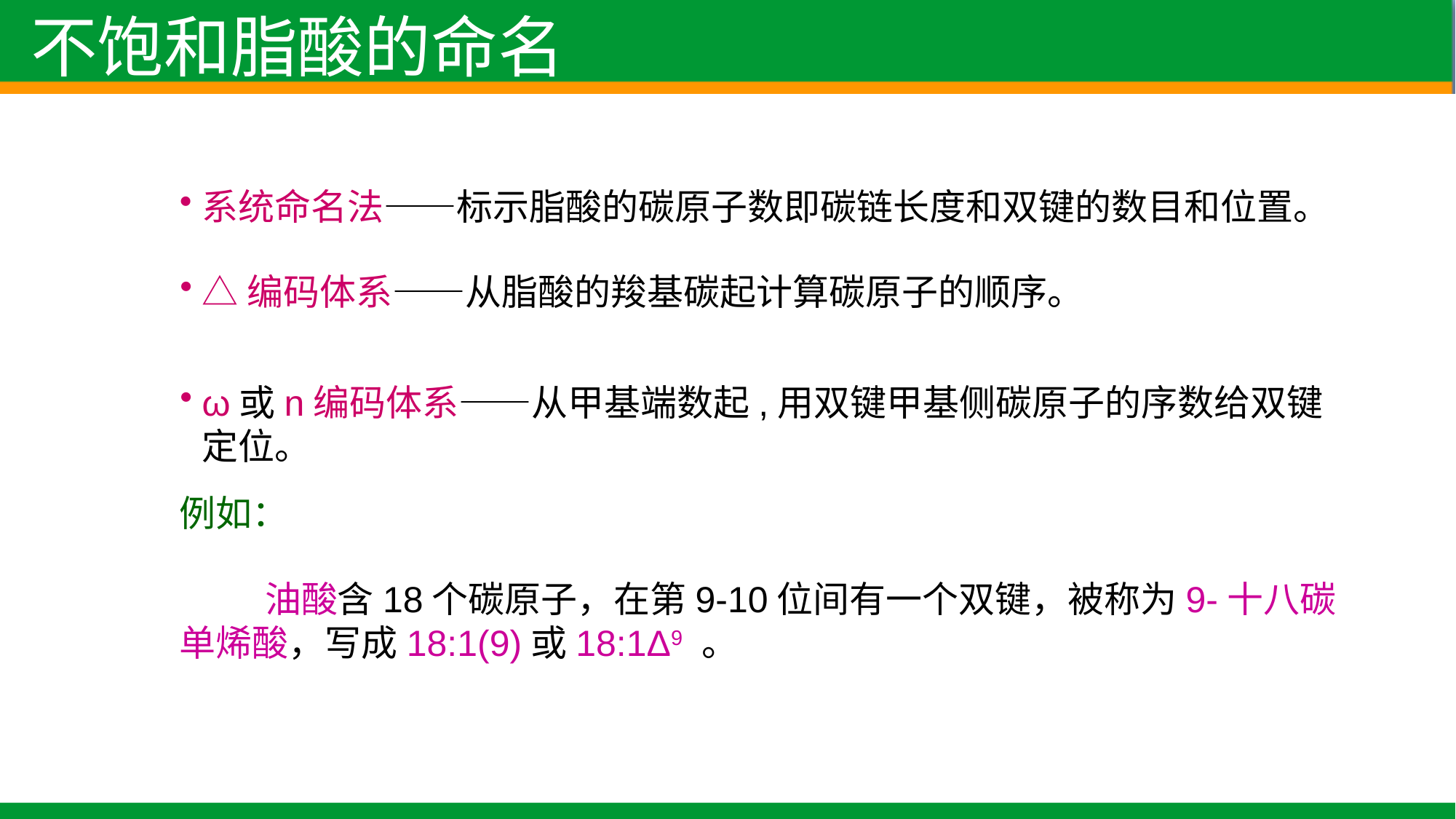

不饱和脂酸的命名
系统命名法——标示脂酸的碳原子数即碳链长度和双键的数目和位置。
△编码体系——从脂酸的羧基碳起计算碳原子的顺序。
ω或n编码体系——从甲基端数起,用双键甲基侧碳原子的序数给双键定位。
 例如：
油酸含18个碳原子，在第9-10位间有一个双键，被称为9-十八碳单烯酸，写成18:1(9)或18:1Δ9 。